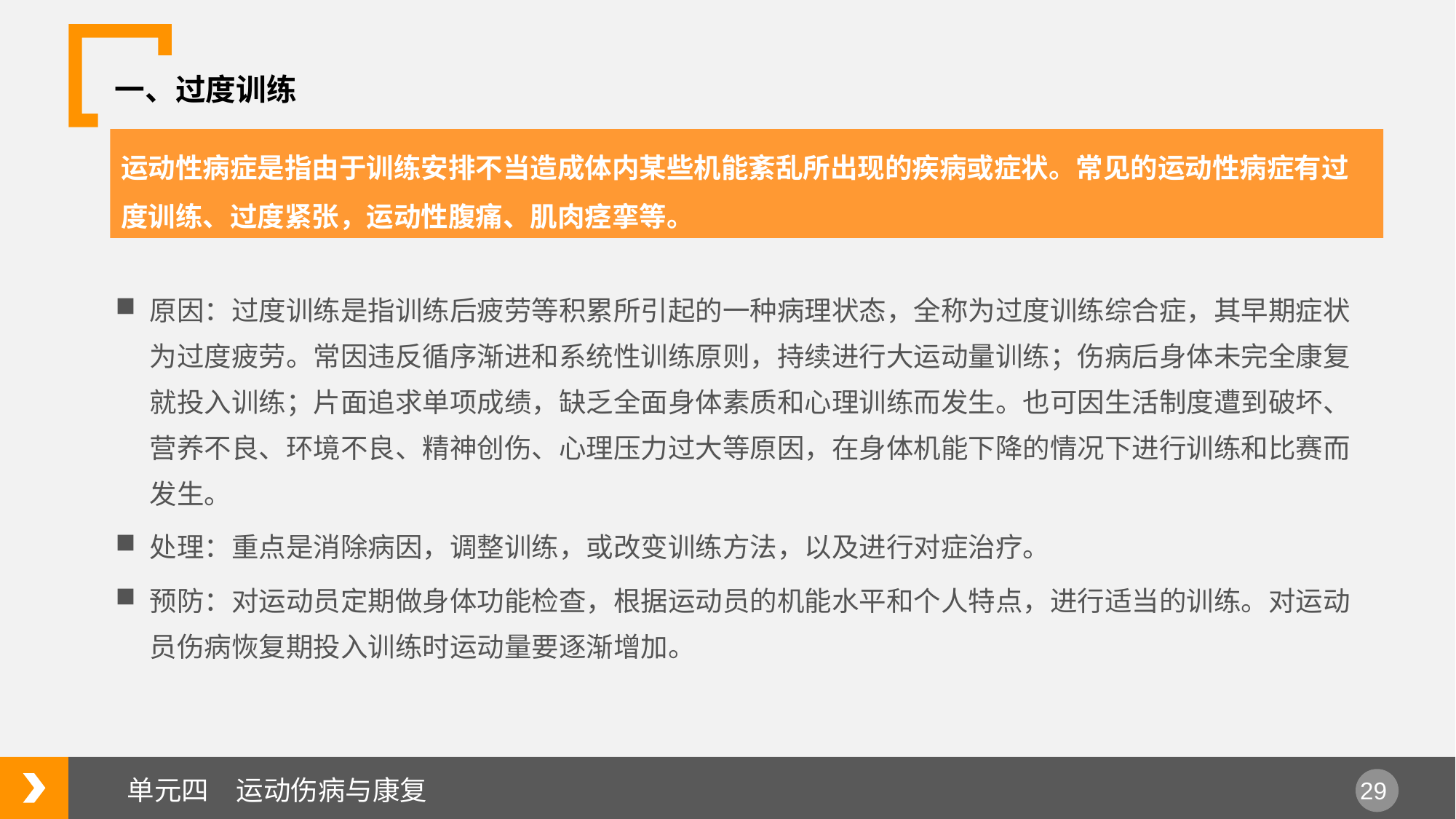

一、过度训练
运动性病症是指由于训练安排不当造成体内某些机能紊乱所出现的疾病或症状。常见的运动性病症有过度训练、过度紧张，运动性腹痛、肌肉痉挛等。
原因：过度训练是指训练后疲劳等积累所引起的一种病理状态，全称为过度训练综合症，其早期症状为过度疲劳。常因违反循序渐进和系统性训练原则，持续进行大运动量训练；伤病后身体未完全康复就投入训练；片面追求单项成绩，缺乏全面身体素质和心理训练而发生。也可因生活制度遭到破坏、营养不良、环境不良、精神创伤、心理压力过大等原因，在身体机能下降的情况下进行训练和比赛而发生。
处理：重点是消除病因，调整训练，或改变训练方法，以及进行对症治疗。
预防：对运动员定期做身体功能检查，根据运动员的机能水平和个人特点，进行适当的训练。对运动员伤病恢复期投入训练时运动量要逐渐增加。
单元四　运动伤病与康复